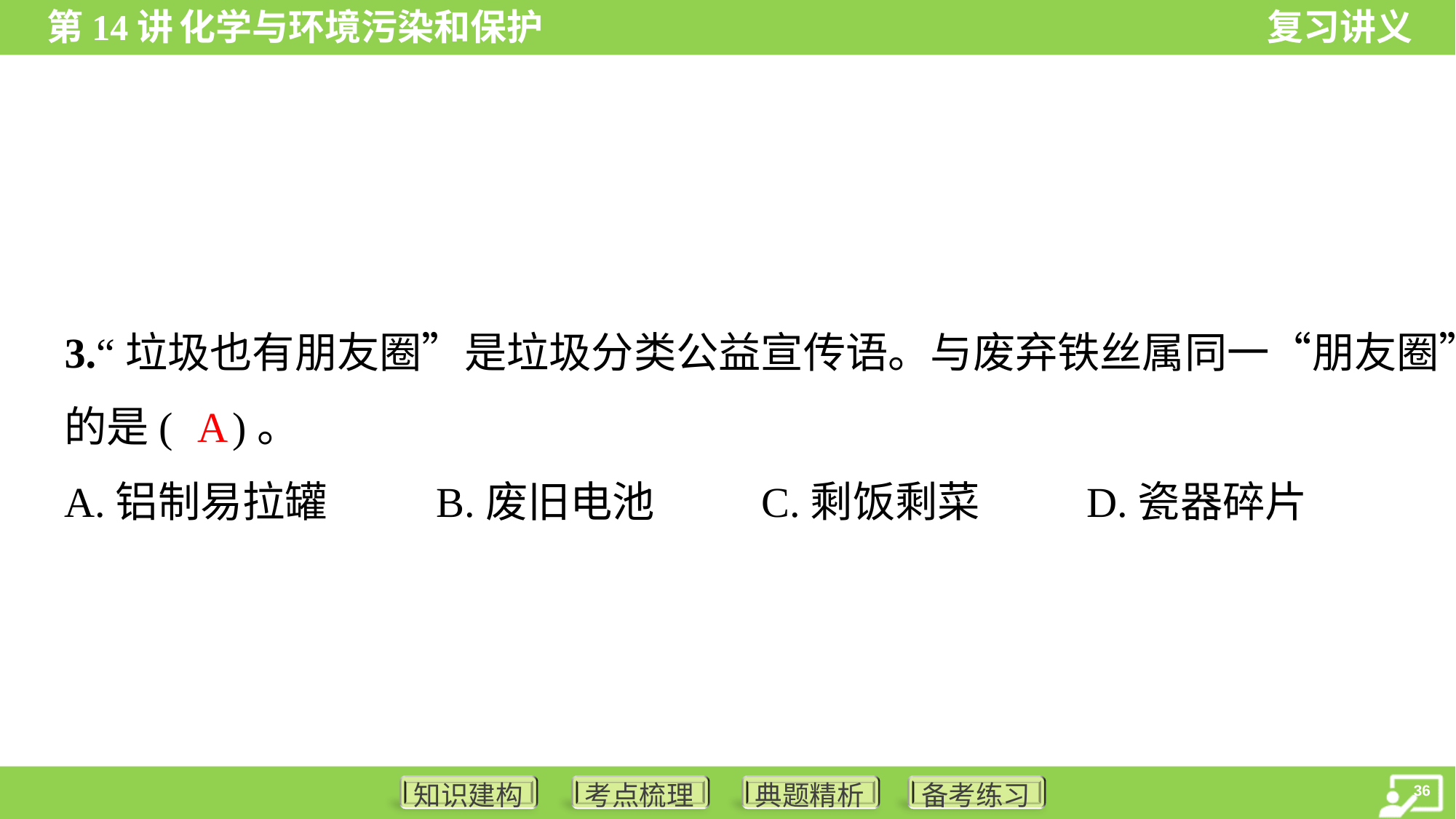

3.“垃圾也有朋友圈”是垃圾分类公益宣传语。与废弃铁丝属同一“朋友圈”
的是(     )。
A
A.铝制易拉罐	B.废旧电池	C.剩饭剩菜	D.瓷器碎片